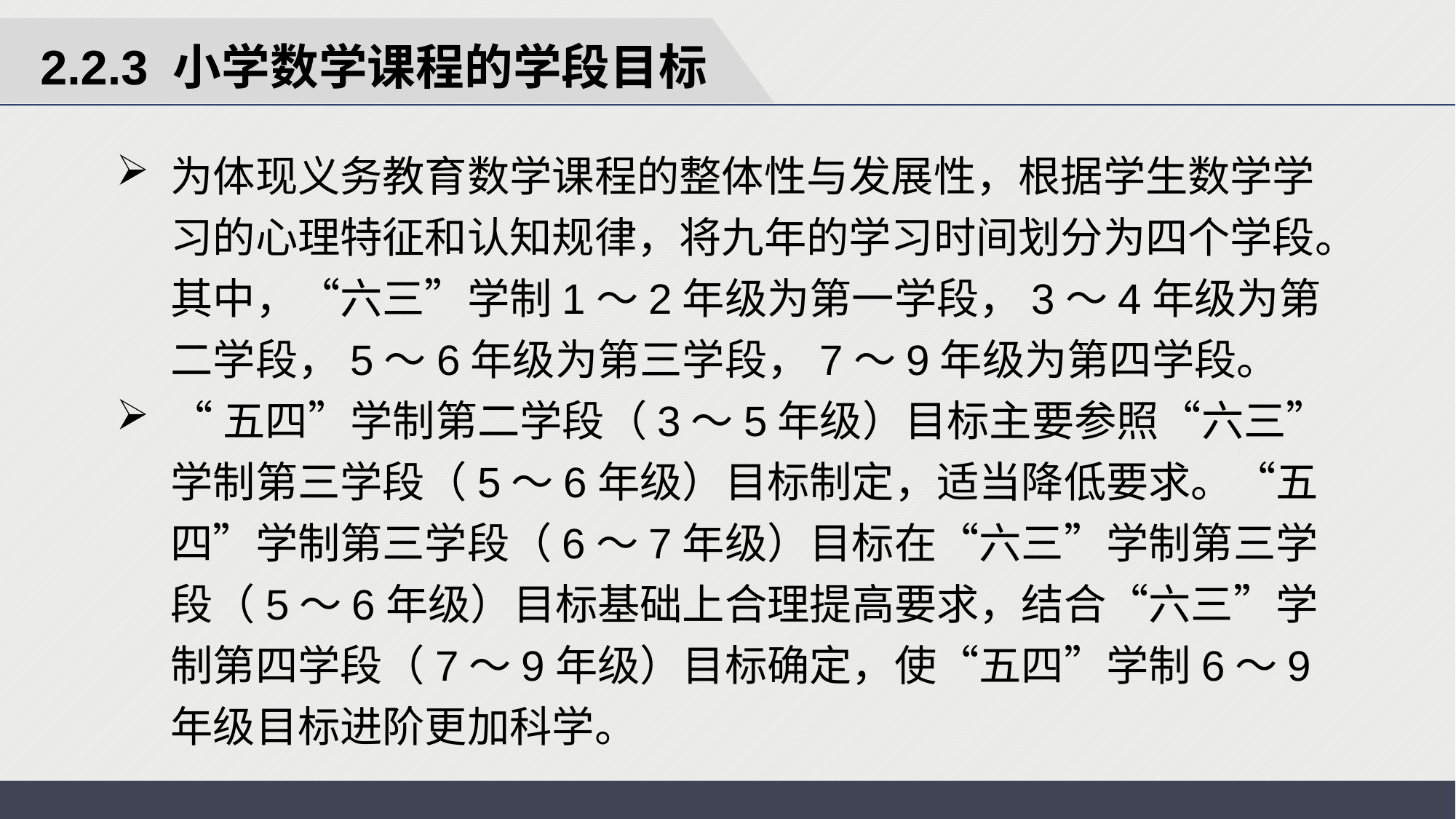

2.2.3 小学数学课程的学段目标
为体现义务教育数学课程的整体性与发展性，根据学生数学学习的心理特征和认知规律，将九年的学习时间划分为四个学段。其中，“六三”学制1～2年级为第一学段，3～4年级为第二学段，5～6年级为第三学段，7～9年级为第四学段。
“五四”学制第二学段（3～5年级）目标主要参照“六三”学制第三学段（5～6年级）目标制定，适当降低要求。“五四”学制第三学段（6～7年级）目标在“六三”学制第三学段（5～6年级）目标基础上合理提高要求，结合“六三”学制第四学段（7～9年级）目标确定，使“五四”学制6～9年级目标进阶更加科学。